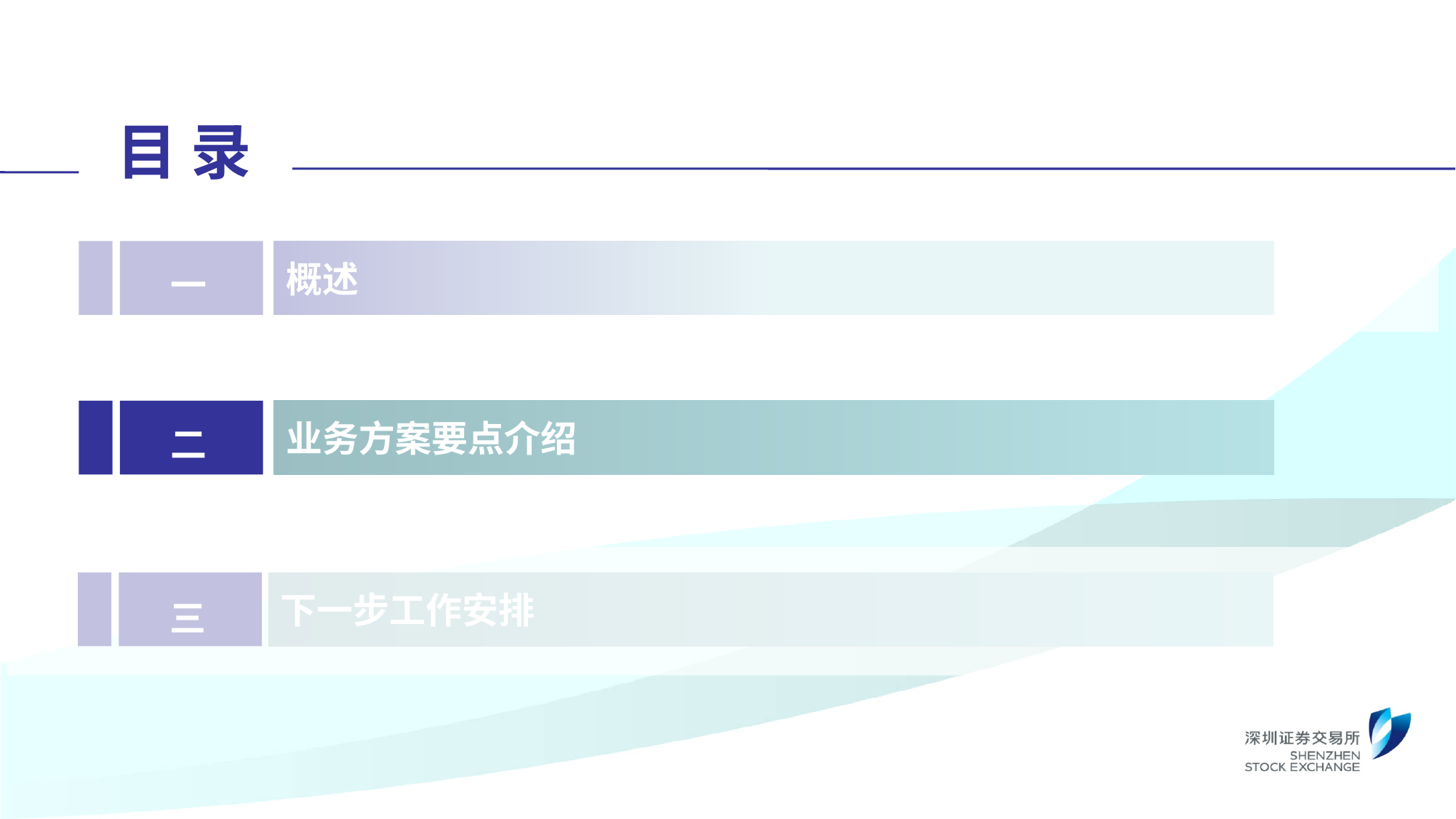

目 录

概述

一

业务方案要点介绍
二

下一步工作安排
三